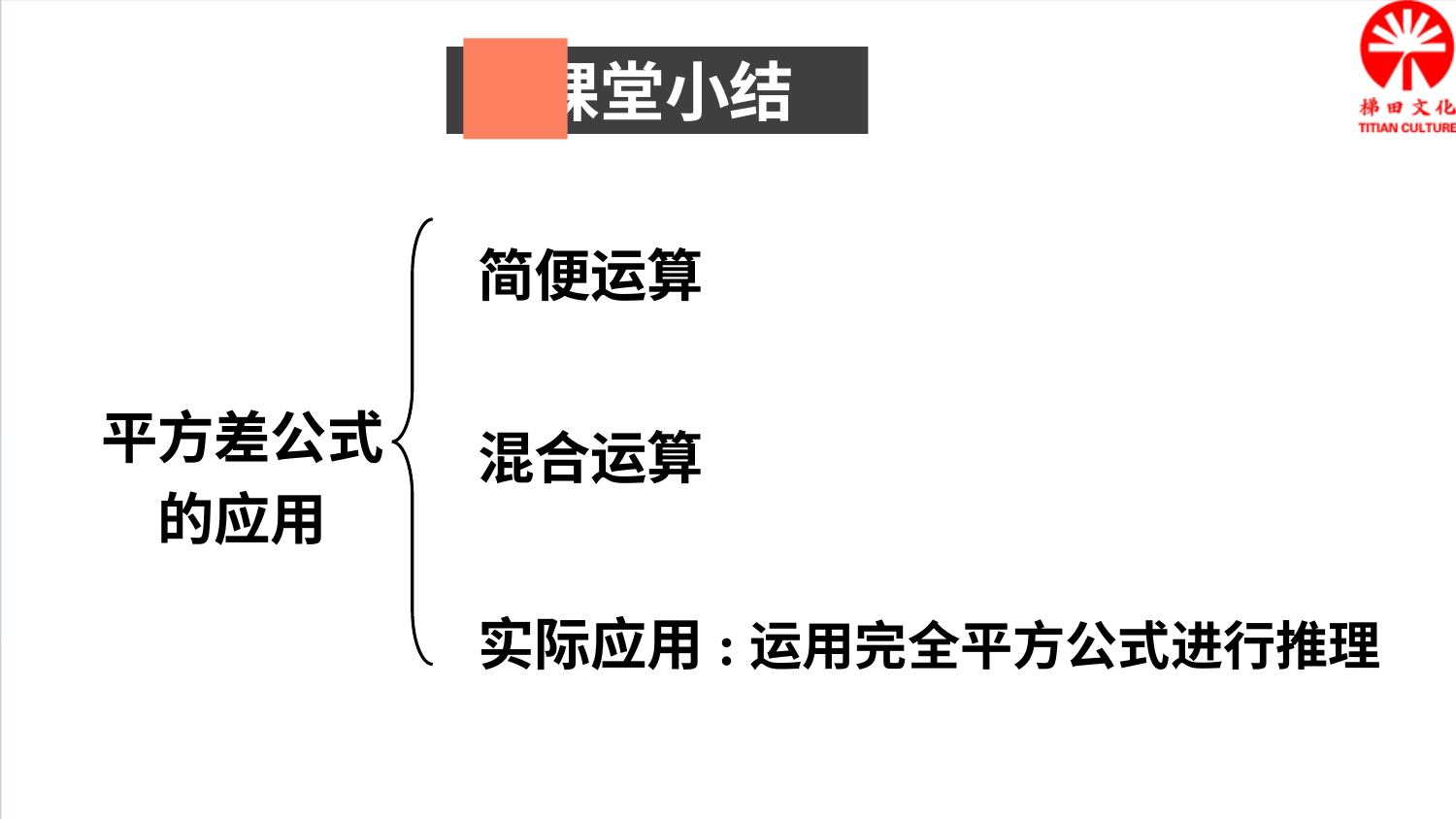

课堂小结

平方差公式的应用
简便运算
混合运算
实际应用:运用完全平方公式进行推理